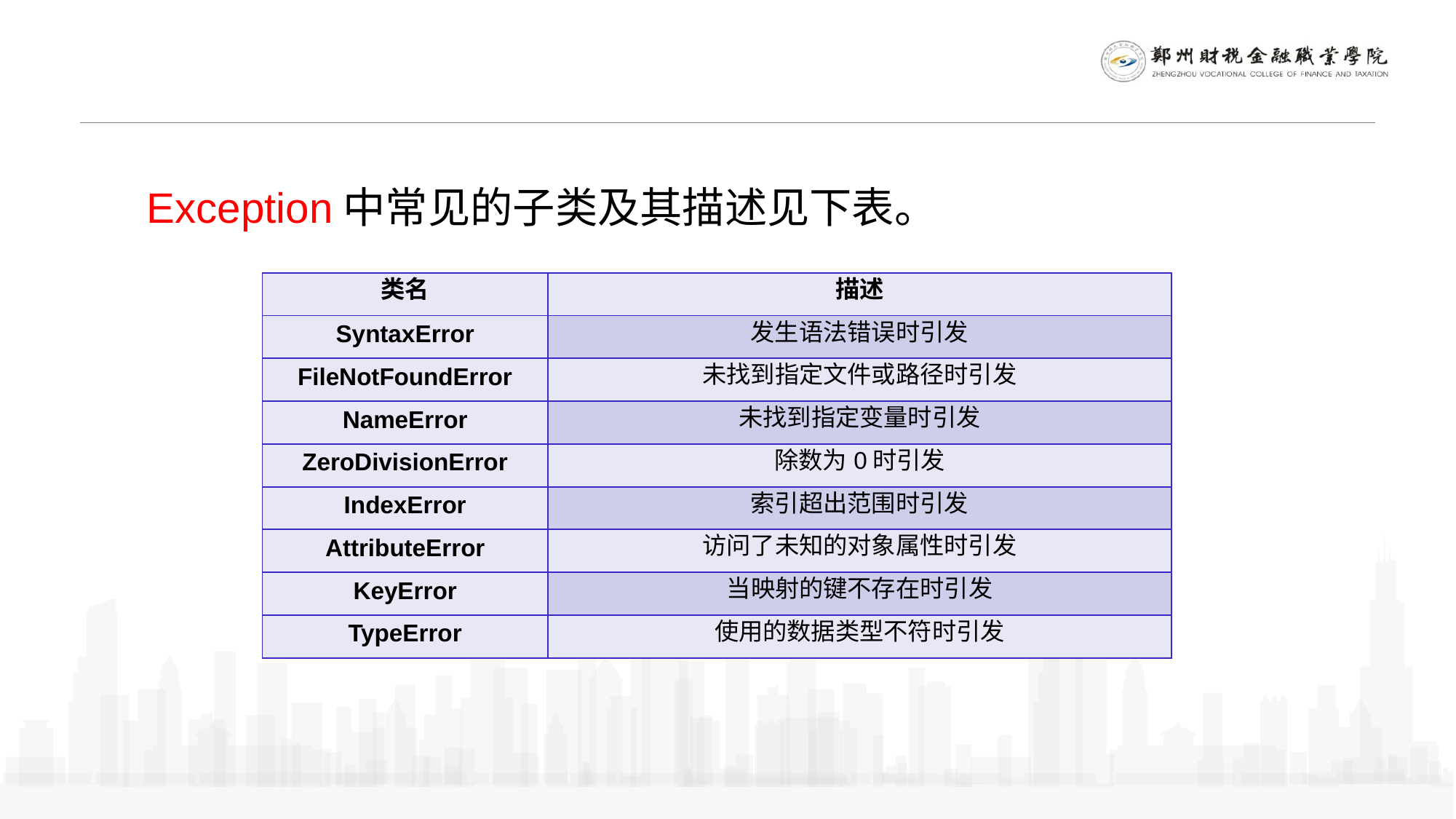

Exception中常见的子类及其描述见下表。
| 类名 | 描述 |
| --- | --- |
| SyntaxError | 发生语法错误时引发 |
| FileNotFoundError | 未找到指定文件或路径时引发 |
| NameError | 未找到指定变量时引发 |
| ZeroDivisionError | 除数为0时引发 |
| IndexError | 索引超出范围时引发 |
| AttributeError | 访问了未知的对象属性时引发 |
| KeyError | 当映射的键不存在时引发 |
| TypeError | 使用的数据类型不符时引发 |